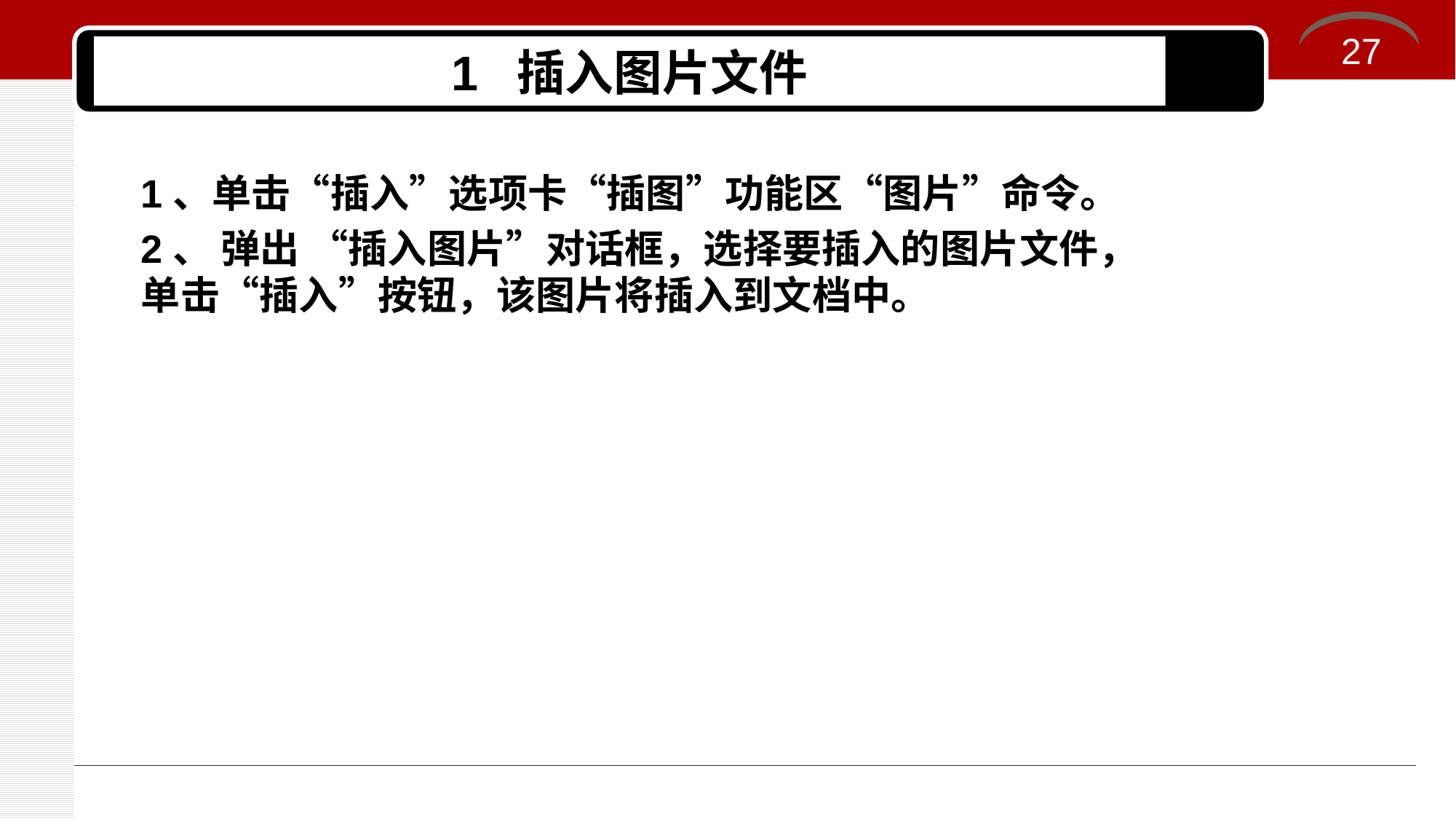

27
1  插入图片文件
1、单击“插入”选项卡“插图”功能区“图片”命令。
2、 弹出 “插入图片”对话框，选择要插入的图片文件，单击“插入”按钮，该图片将插入到文档中。